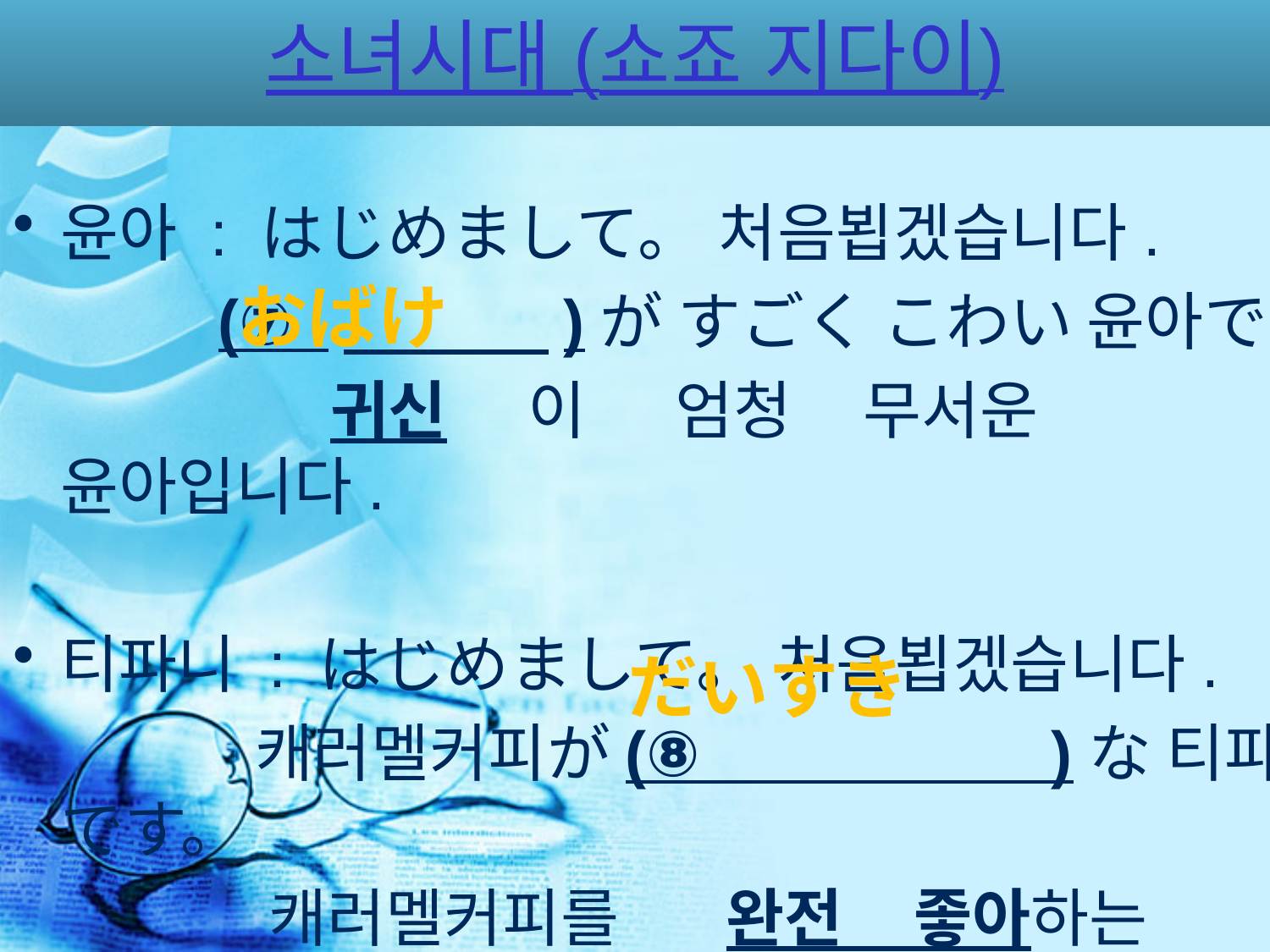

# 소녀시대 (쇼죠 지다이)
윤아 : はじめまして。 처음뵙겠습니다.
　　　(⑦  　　　 )が すごく こわい 윤아です。
　　　　　귀신 　이     엄청    무서운 　윤아입니다.

티파니 : はじめまして。 처음뵙겠습니다.
                캐러멜커피が(⑧                    )な 티파니です。
                 캐러멜커피를      완전    좋아하는  티파니입니다.

おばけ
だいすき